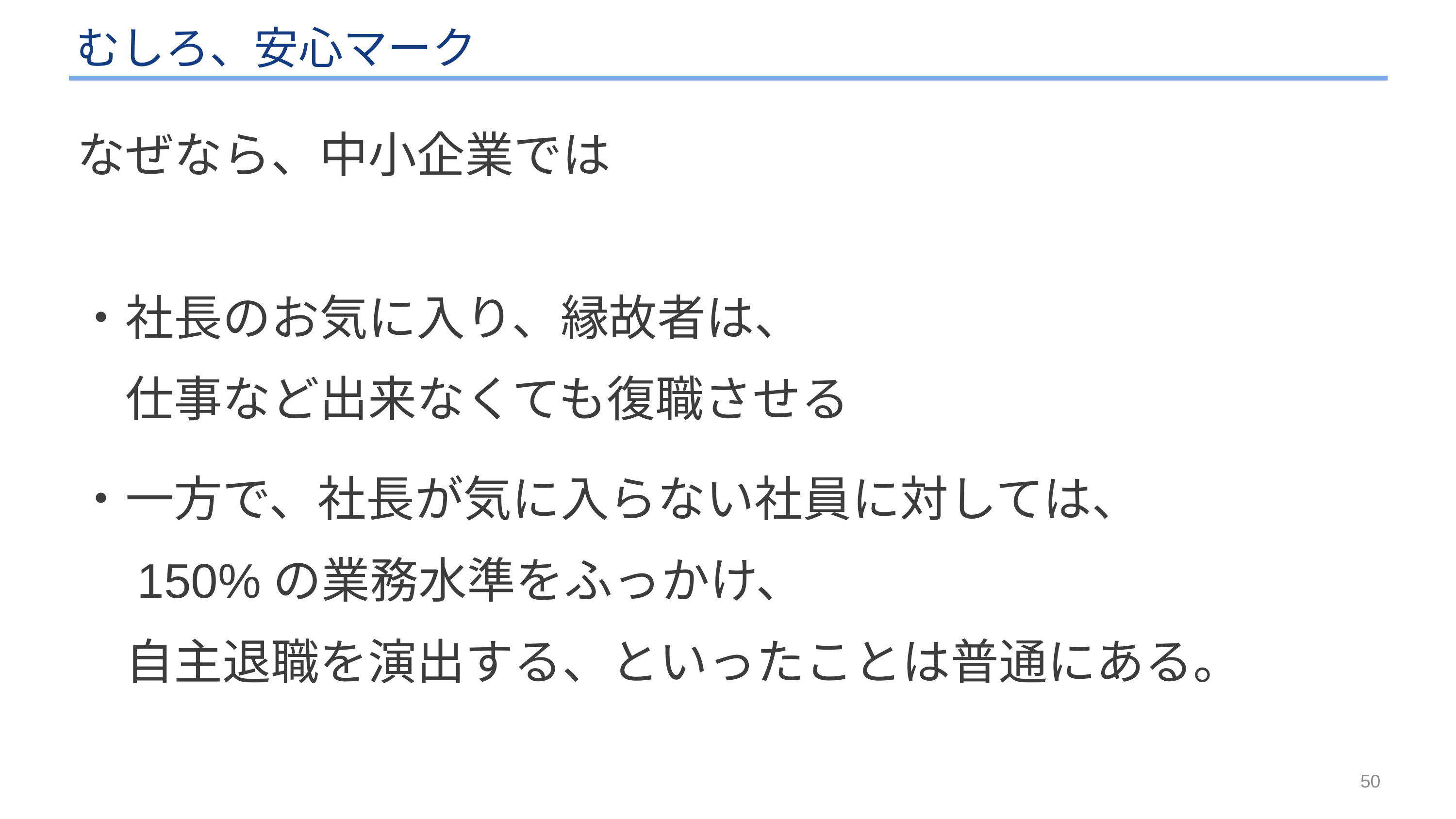

# むしろ、安心マーク
なぜなら、中小企業では

・社長のお気に入り、縁故者は、
　仕事など出来なくても復職させる
・一方で、社長が気に入らない社員に対しては、
　150%の業務水準をふっかけ、
　自主退職を演出する、といったことは普通にある。
50